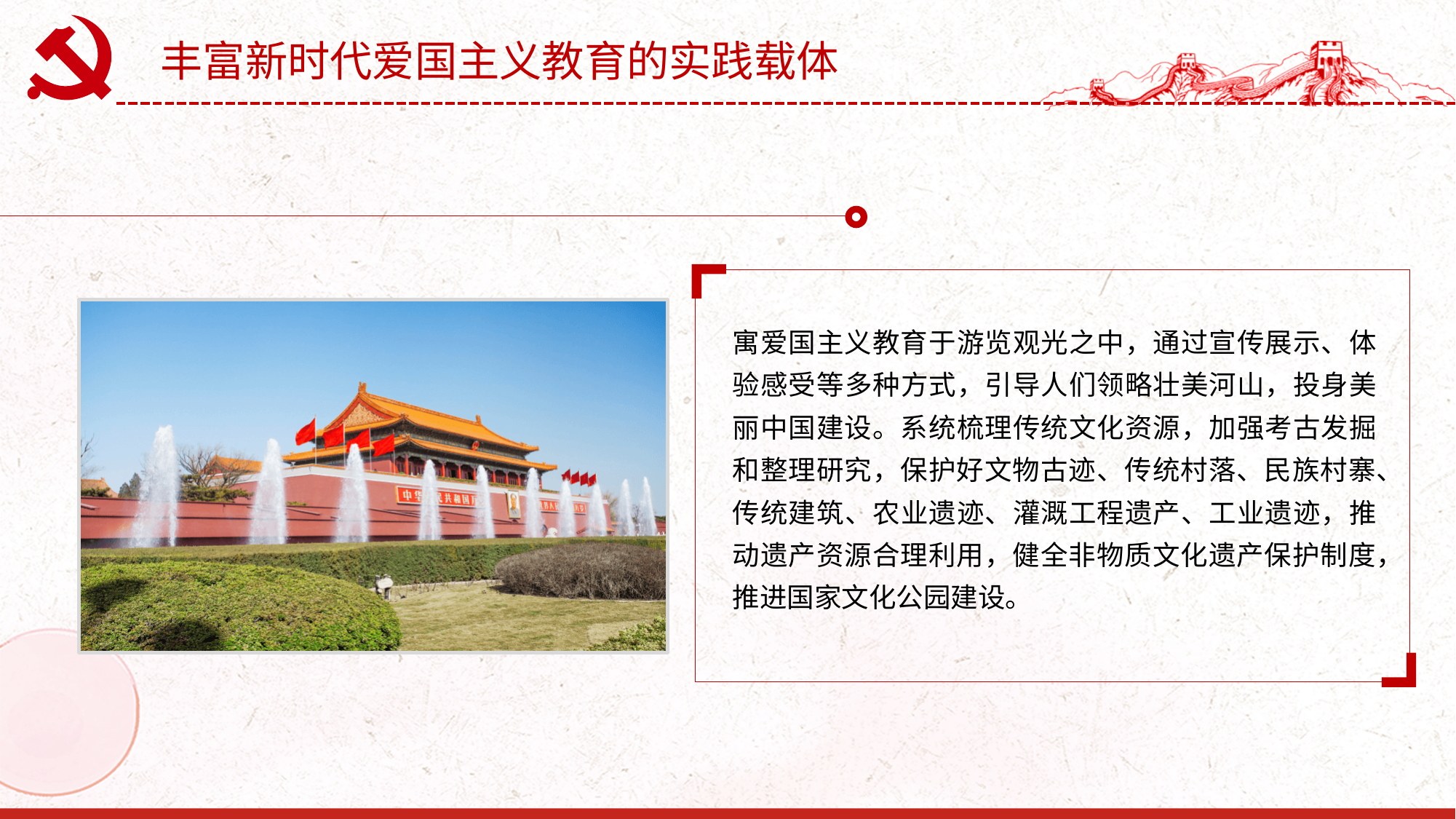

丰富新时代爱国主义教育的实践载体

寓爱国主义教育于游览观光之中，通过宣传展示、体验感受等多种方式，引导人们领略壮美河山，投身美丽中国建设。系统梳理传统文化资源，加强考古发掘和整理研究，保护好文物古迹、传统村落、民族村寨、传统建筑、农业遗迹、灌溉工程遗产、工业遗迹，推动遗产资源合理利用，健全非物质文化遗产保护制度，推进国家文化公园建设。